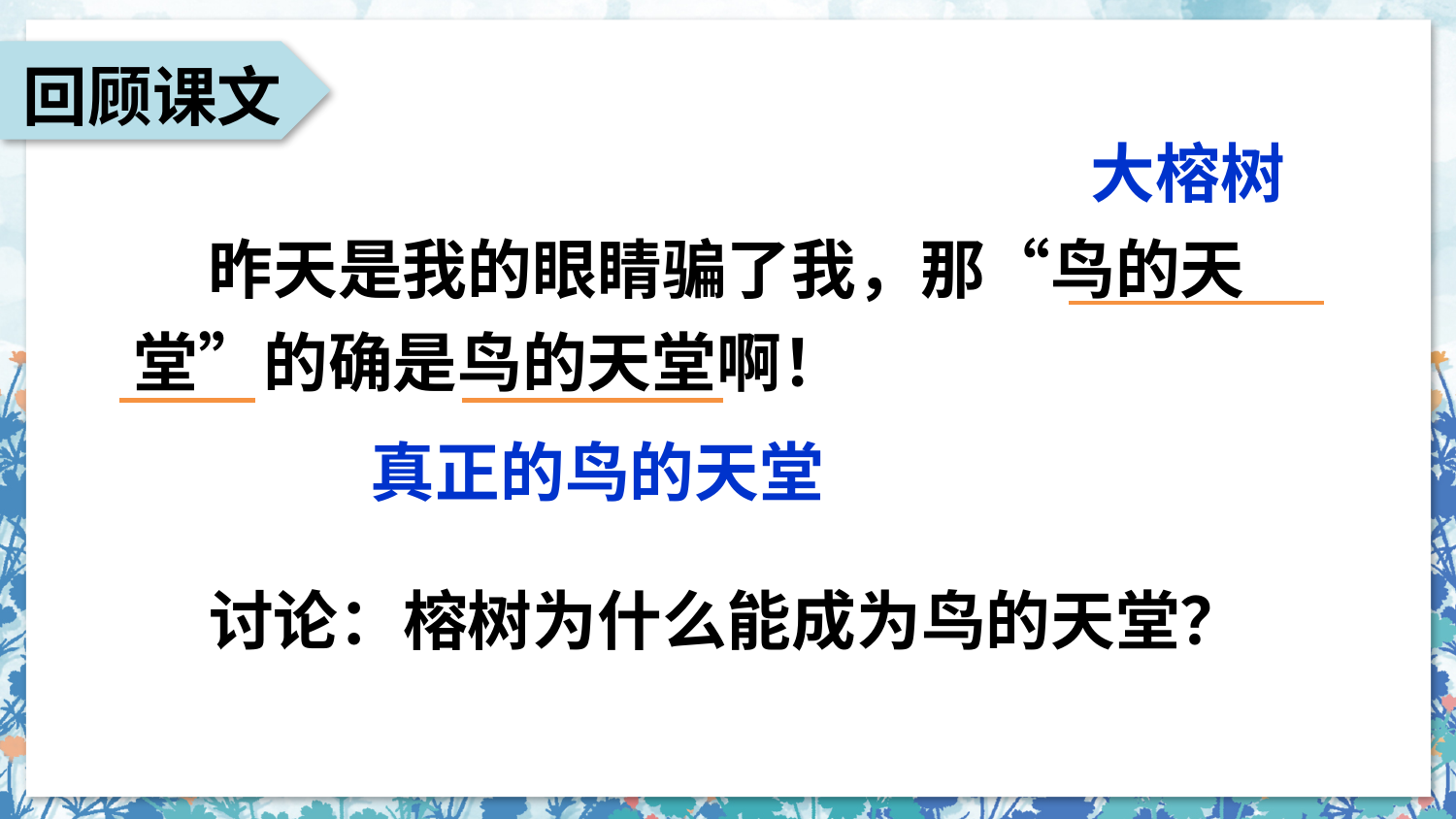

回顾课文
大榕树
    昨天是我的眼睛骗了我，那“鸟的天堂”的确是鸟的天堂啊！
真正的鸟的天堂
    讨论：榕树为什么能成为鸟的天堂？